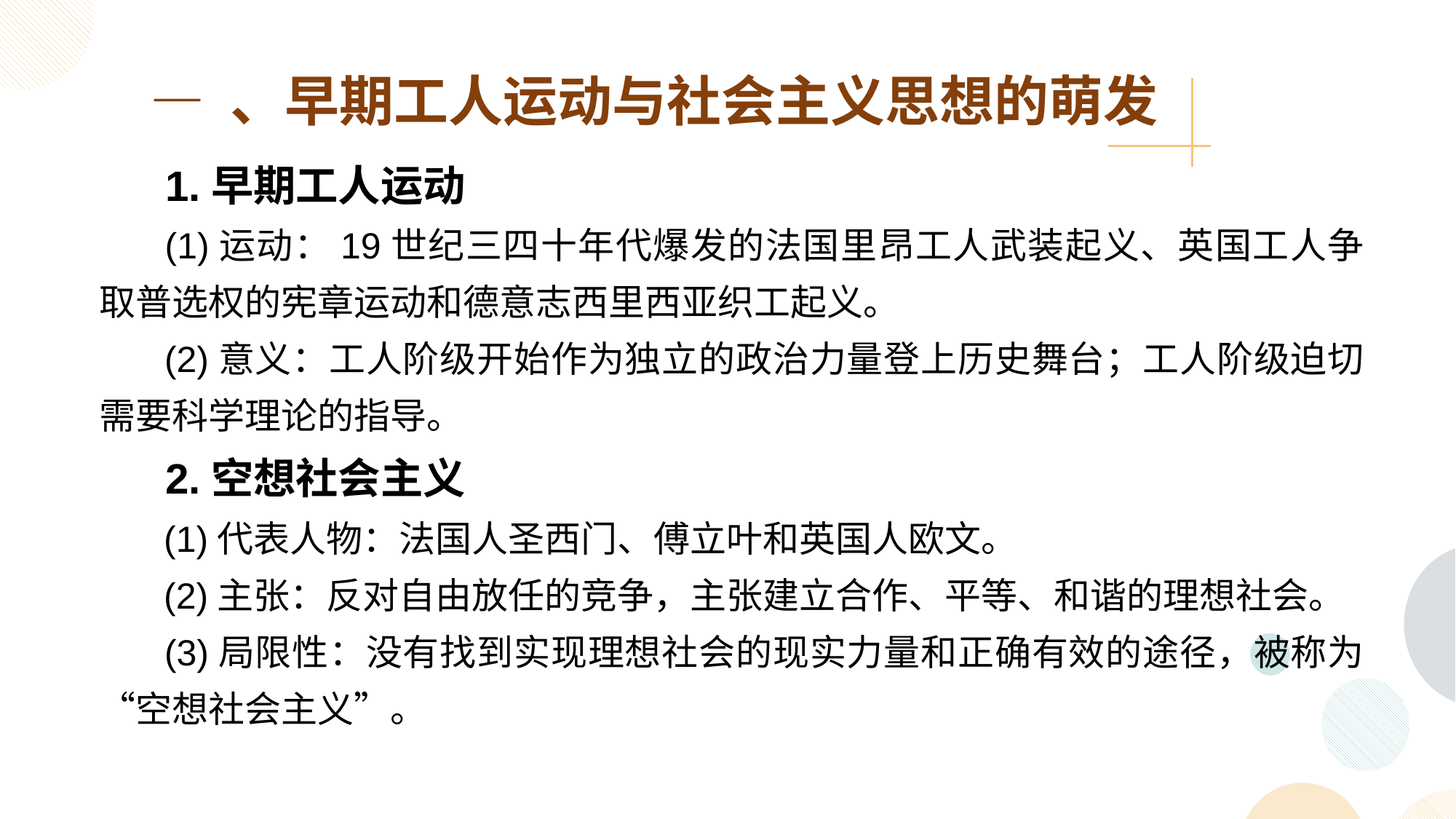

— 、早期工人运动与社会主义思想的萌发
 1.早期工人运动
 (1)运动：19世纪三四十年代爆发的法国里昂工人武装起义、英国工人争取普选权的宪章运动和德意志西里西亚织工起义。
 (2)意义：工人阶级开始作为独立的政治力量登上历史舞台；工人阶级迫切需要科学理论的指导。
 2.空想社会主义
 (1)代表人物：法国人圣西门、傅立叶和英国人欧文。
 (2)主张：反对自由放任的竞争，主张建立合作、平等、和谐的理想社会。
 (3)局限性：没有找到实现理想社会的现实力量和正确有效的途径，被称为“空想社会主义”。